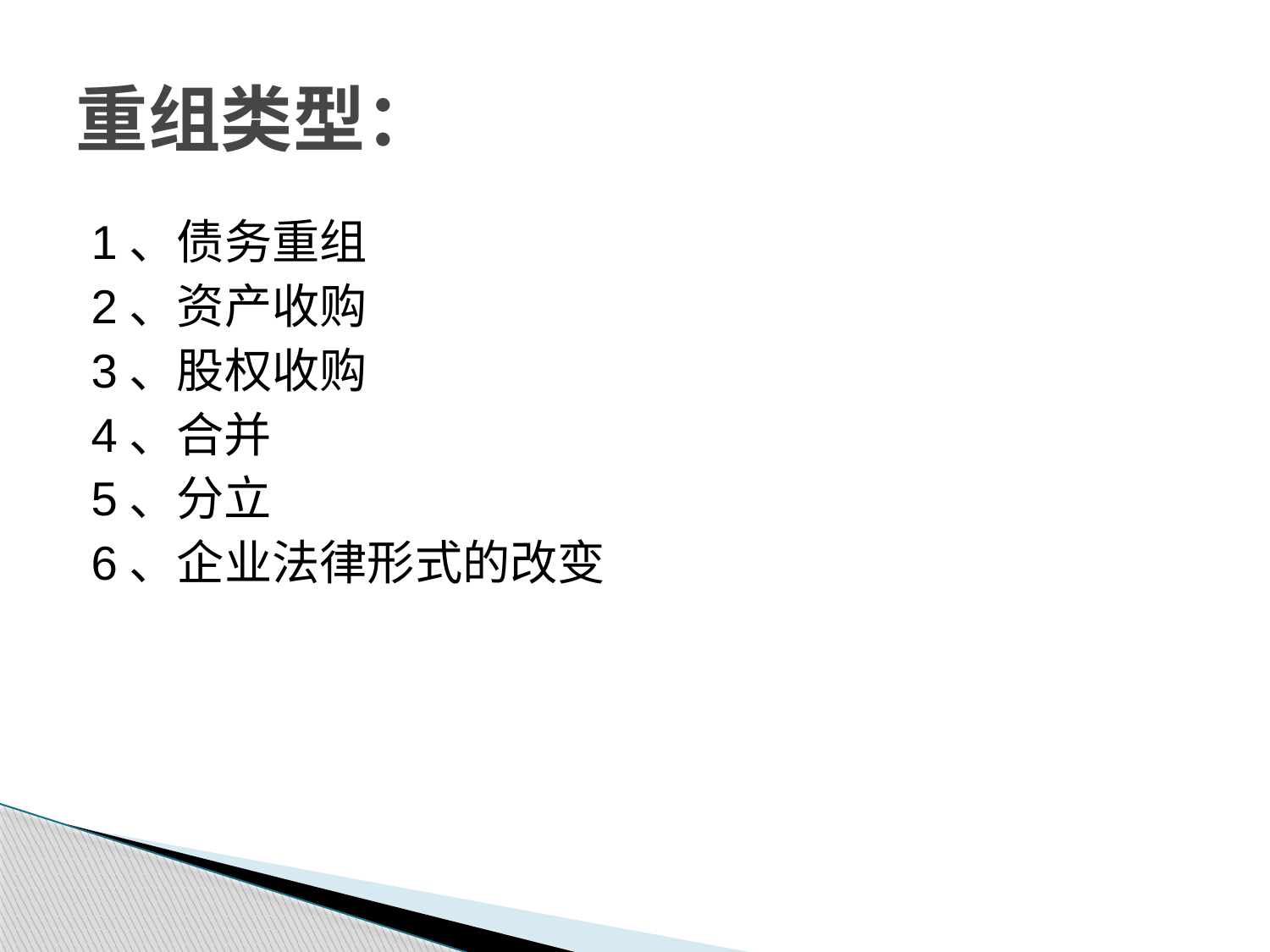

# 重组类型：
1、债务重组
2、资产收购
3、股权收购
4、合并
5、分立
6、企业法律形式的改变